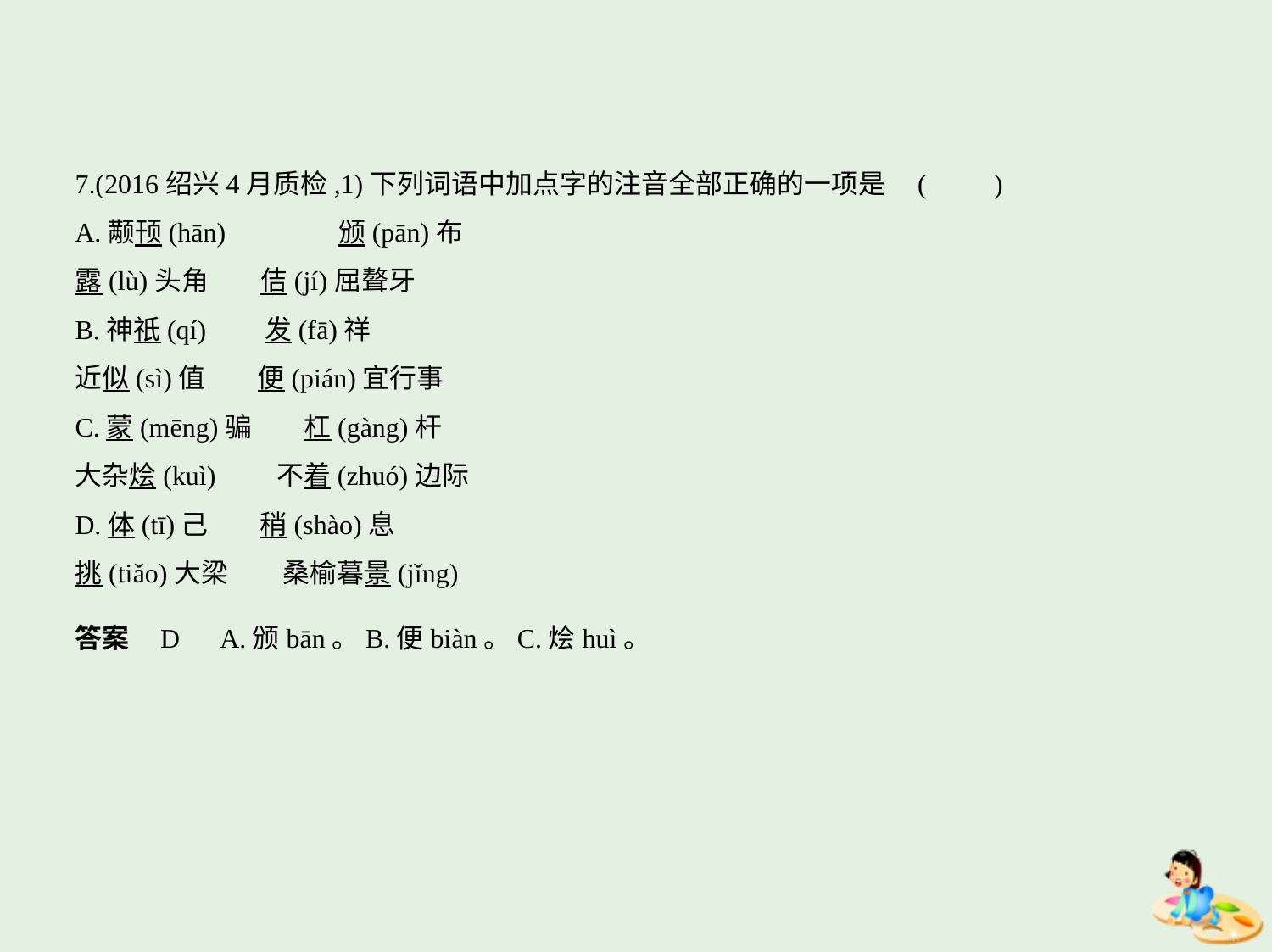

7.(2016绍兴4月质检,1)下列词语中加点字的注音全部正确的一项是 (　　)
A.颟顸(hān)　　　    颁(pān)布
露(lù)头角　    佶(jí)屈聱牙
B.神祇(qí)　    发(fā)祥
近似(sì)值　    便(pián)宜行事
C.蒙(mēng)骗　    杠(gàng)杆
大杂烩(kuì)　　不着(zhuó)边际
D.体(tī)己　    稍(shào)息
挑(tiǎo)大梁　　桑榆暮景(jǐng)
答案    D　A.颁bān。B.便biàn。C.烩huì。